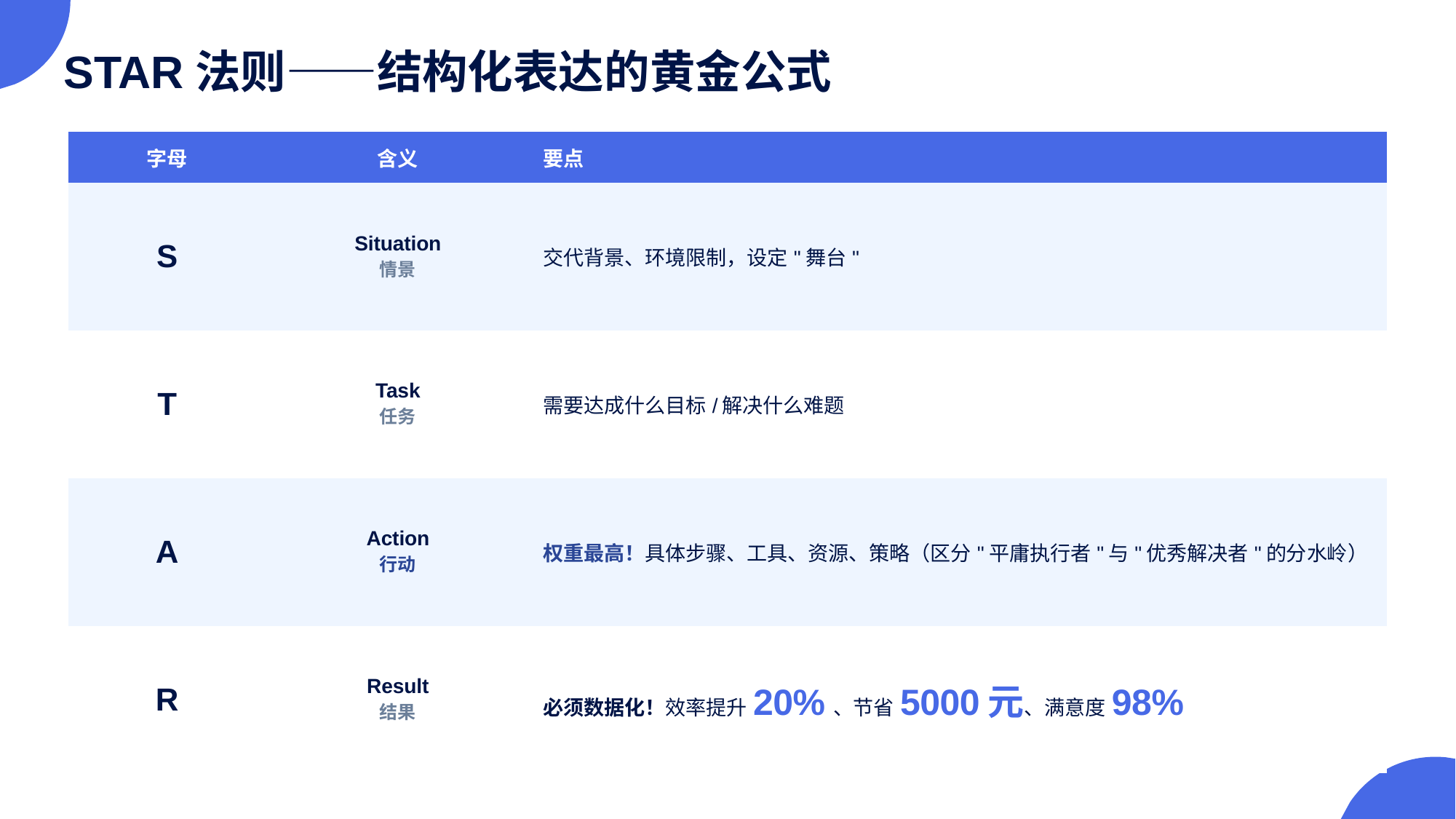

STAR法则——结构化表达的黄金公式
| 字母 | 含义 | 要点 |
| --- | --- | --- |
| S | Situation 情景 | 交代背景、环境限制，设定"舞台" |
| T | Task 任务 | 需要达成什么目标/解决什么难题 |
| A | Action 行动 | 权重最高！具体步骤、工具、资源、策略（区分"平庸执行者"与"优秀解决者"的分水岭） |
| R | Result 结果 | 必须数据化！效率提升20%、节省5000元、满意度98% |